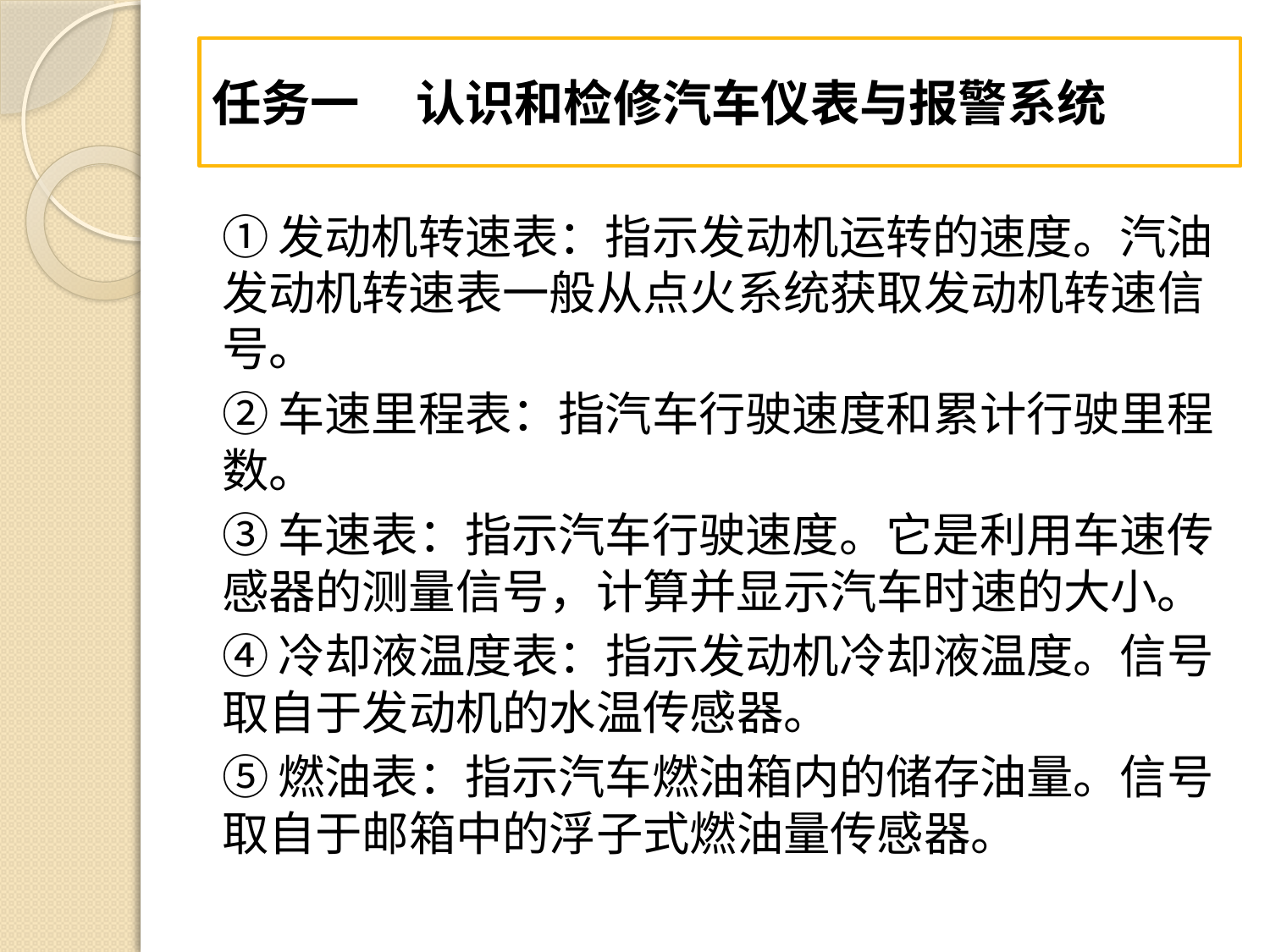

#
任务一     认识和检修汽车仪表与报警系统
①发动机转速表：指示发动机运转的速度。汽油发动机转速表一般从点火系统获取发动机转速信号。
②车速里程表：指汽车行驶速度和累计行驶里程数。
③车速表：指示汽车行驶速度。它是利用车速传感器的测量信号，计算并显示汽车时速的大小。
④冷却液温度表：指示发动机冷却液温度。信号取自于发动机的水温传感器。
⑤燃油表：指示汽车燃油箱内的储存油量。信号取自于邮箱中的浮子式燃油量传感器。